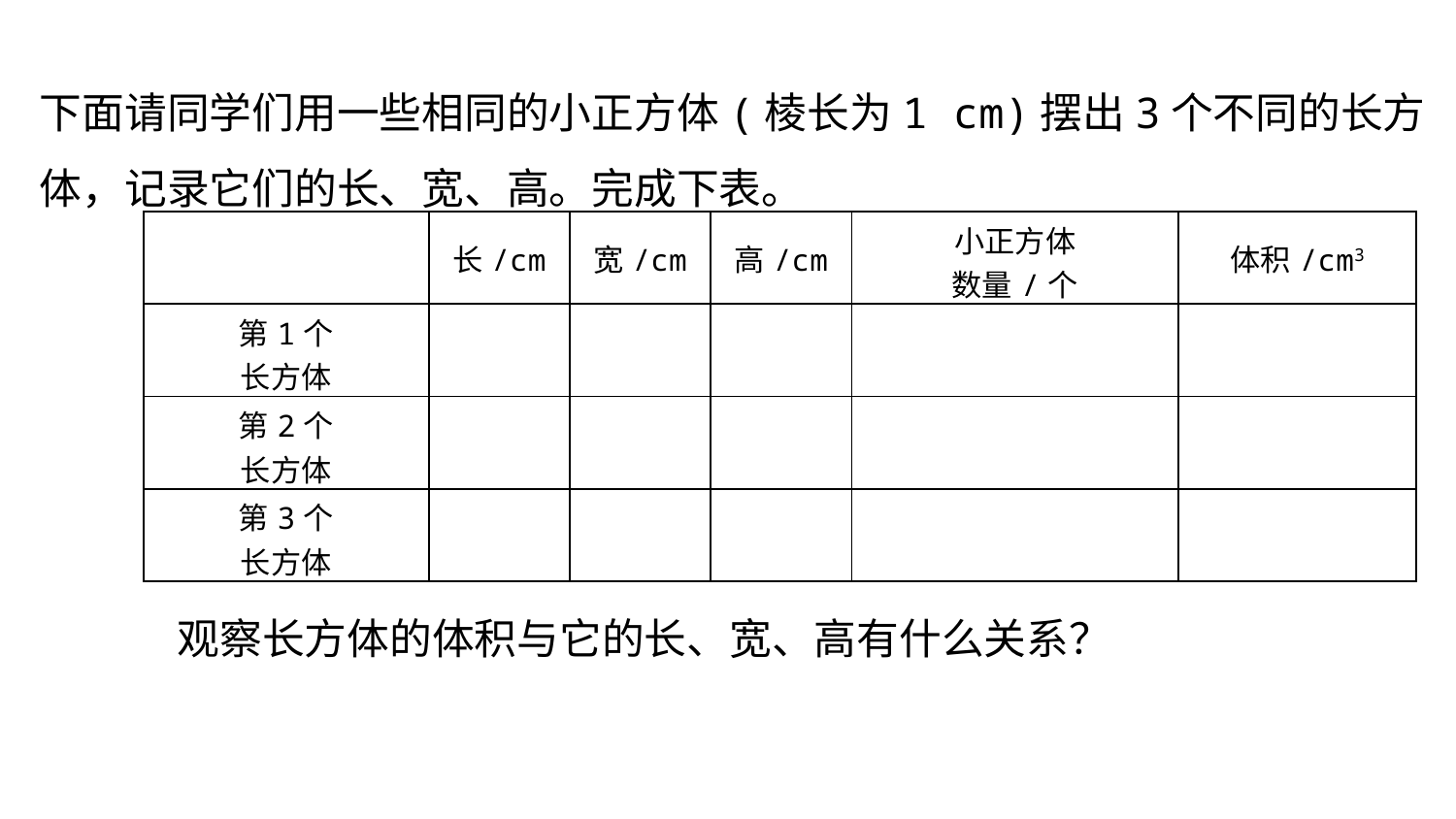

下面请同学们用一些相同的小正方体(棱长为1 cm)摆出3个不同的长方体，记录它们的长、宽、高。完成下表。
|  | 长/cm | 宽/cm | 高/cm | 小正方体 数量/个 | 体积/cm3 |
| --- | --- | --- | --- | --- | --- |
| 第1个 长方体 |  |  |  |  |  |
| 第2个 长方体 |  |  |  |  |  |
| 第3个 长方体 |  |  |  |  |  |
观察长方体的体积与它的长、宽、高有什么关系？